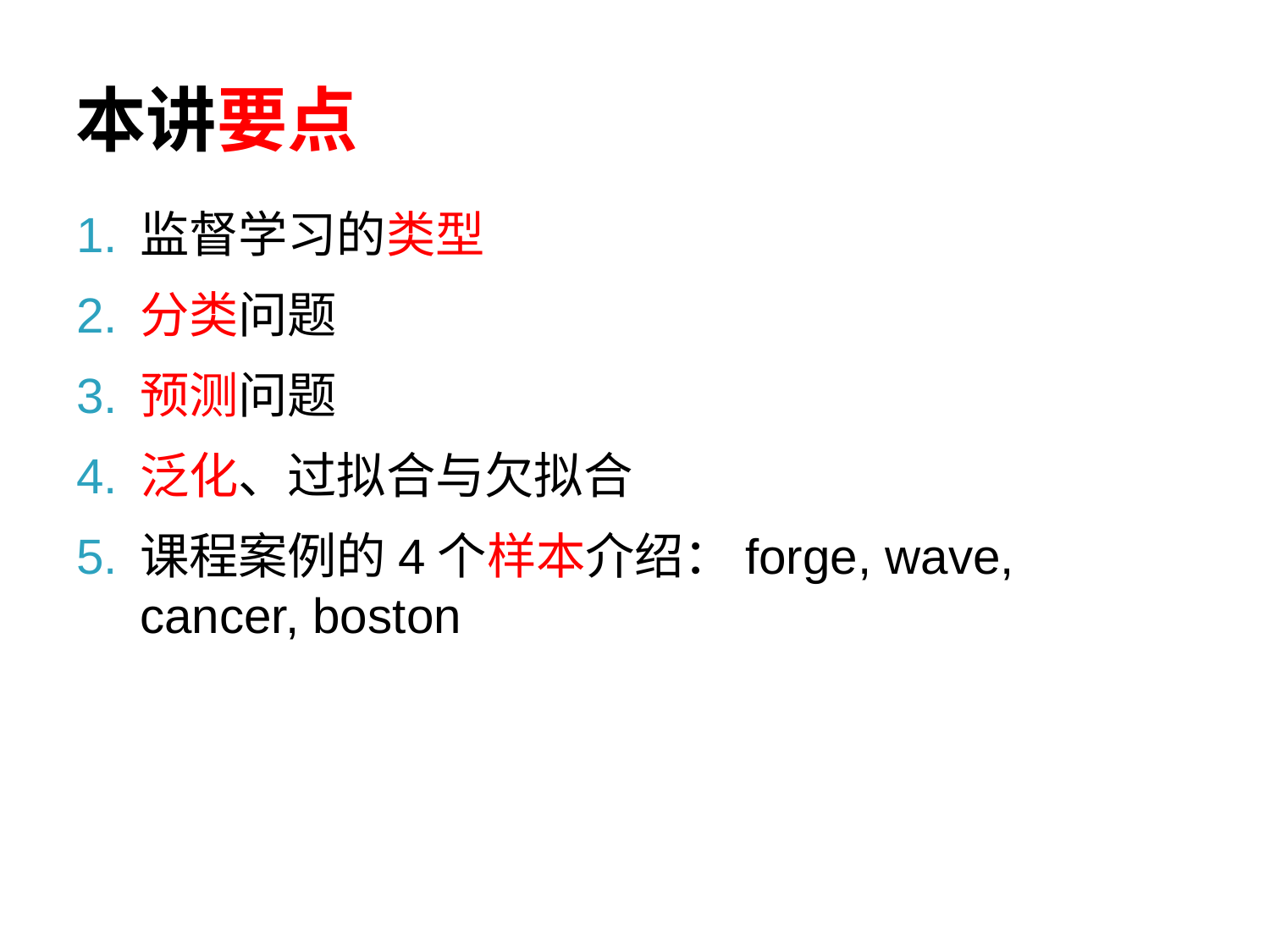

# 本讲要点
监督学习的类型
分类问题
预测问题
泛化、过拟合与欠拟合
课程案例的4个样本介绍：forge, wave, cancer, boston